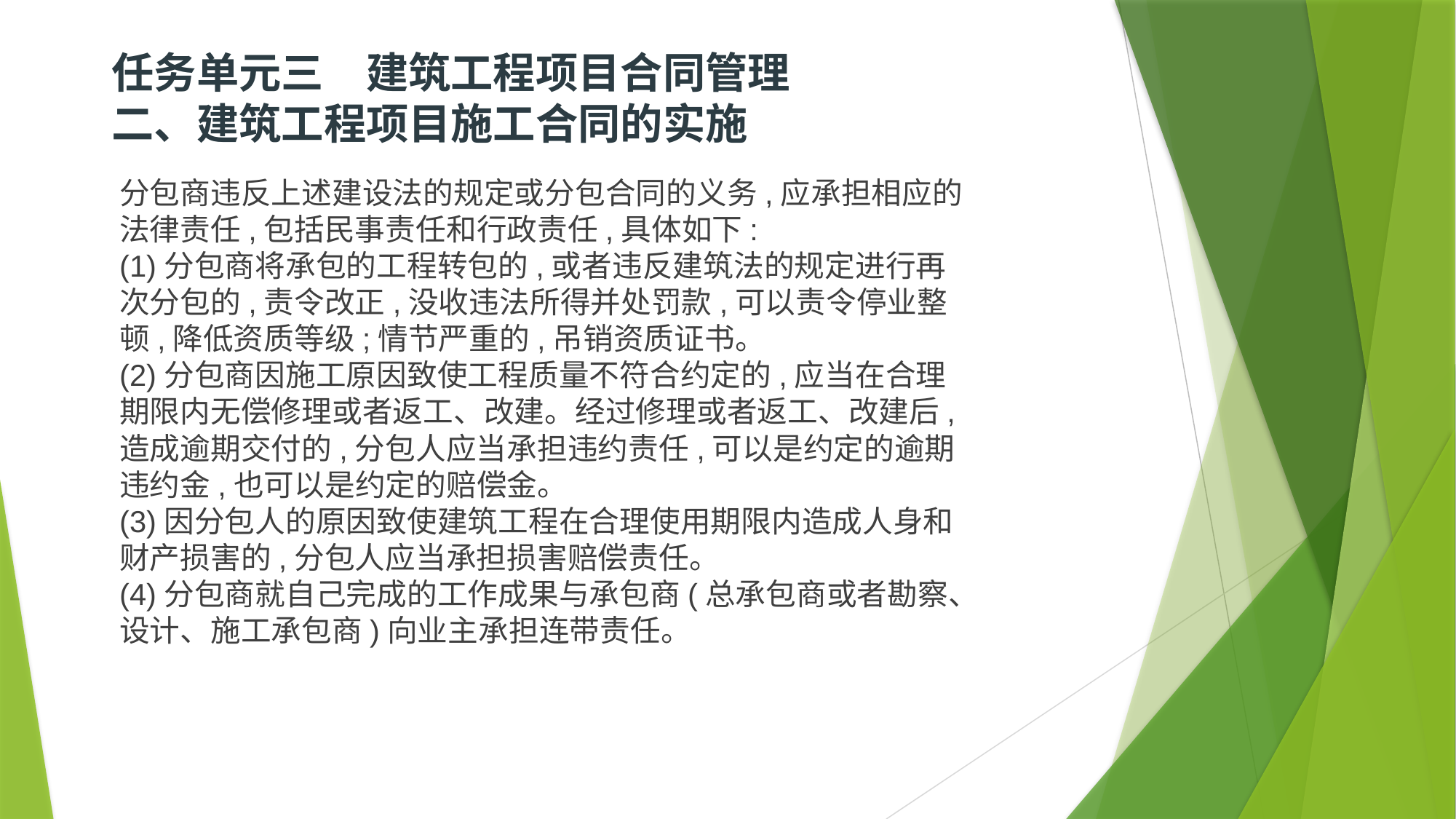

# 任务单元三　建筑工程项目合同管理  二、建筑工程项目施工合同的实施
分包商违反上述建设法的规定或分包合同的义务,应承担相应的法律责任,包括民事责任和行政责任,具体如下:
(1)分包商将承包的工程转包的,或者违反建筑法的规定进行再次分包的,责令改正,没收违法所得并处罚款,可以责令停业整顿,降低资质等级;情节严重的,吊销资质证书。
(2)分包商因施工原因致使工程质量不符合约定的,应当在合理期限内无偿修理或者返工、改建。经过修理或者返工、改建后,造成逾期交付的,分包人应当承担违约责任,可以是约定的逾期违约金,也可以是约定的赔偿金。
(3)因分包人的原因致使建筑工程在合理使用期限内造成人身和财产损害的,分包人应当承担损害赔偿责任。
(4)分包商就自己完成的工作成果与承包商(总承包商或者勘察、设计、施工承包商)向业主承担连带责任。